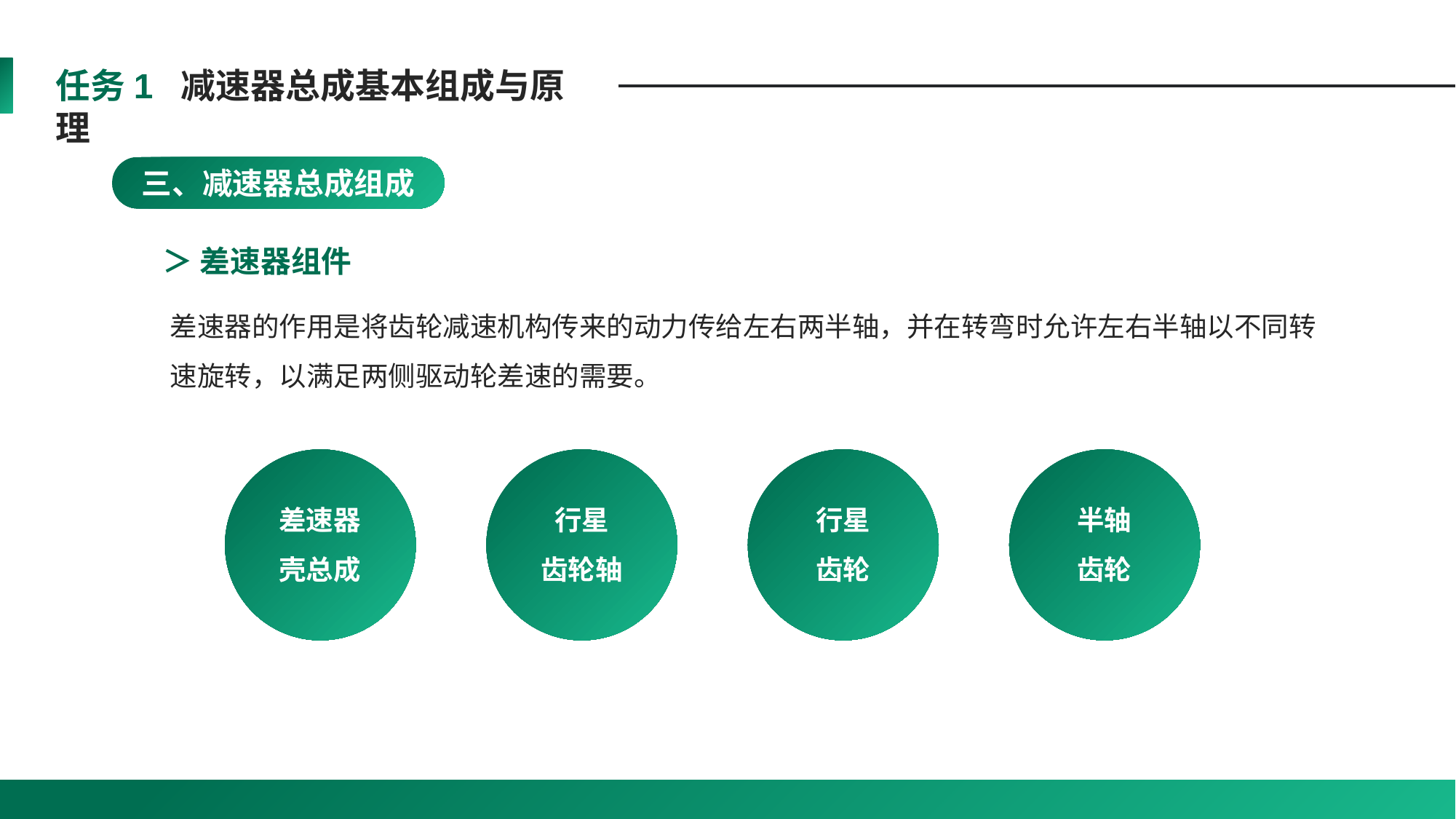

任务1  减速器总成基本组成与原理
三、减速器总成组成
＞ 差速器组件
差速器的作用是将齿轮减速机构传来的动力传给左右两半轴，并在转弯时允许左右半轴以不同转速旋转，以满足两侧驱动轮差速的需要。

差速器
壳总成
行星
齿轮轴
行星
齿轮
半轴
齿轮